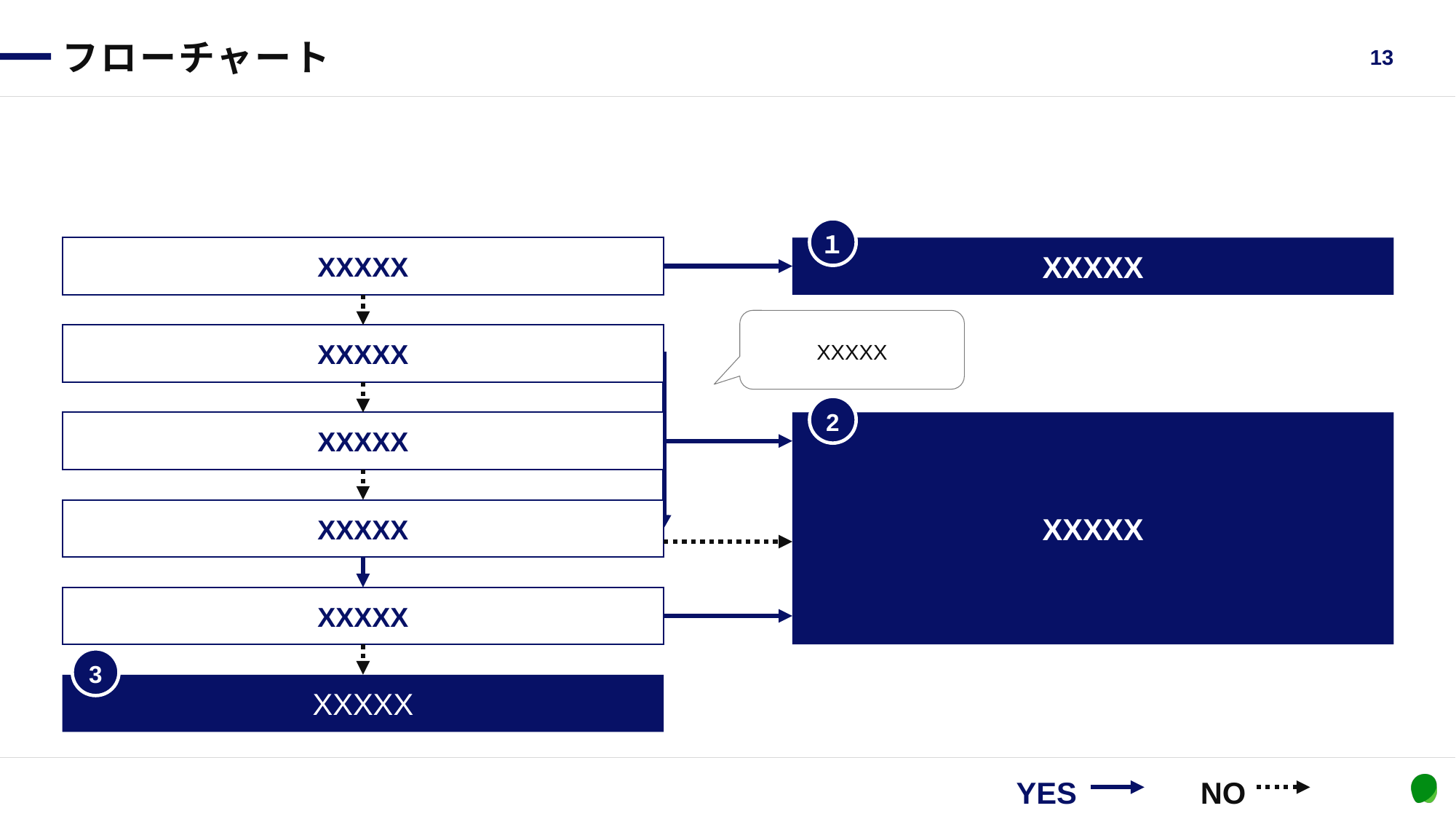

# フローチャート
13

１
XXXXX
XXXXX
XXXXX
XXXXX
2
XXXXX
XXXXX
XXXXX
XXXXX
XXXXX
3
XXXXX
XXXXX

YES
NO